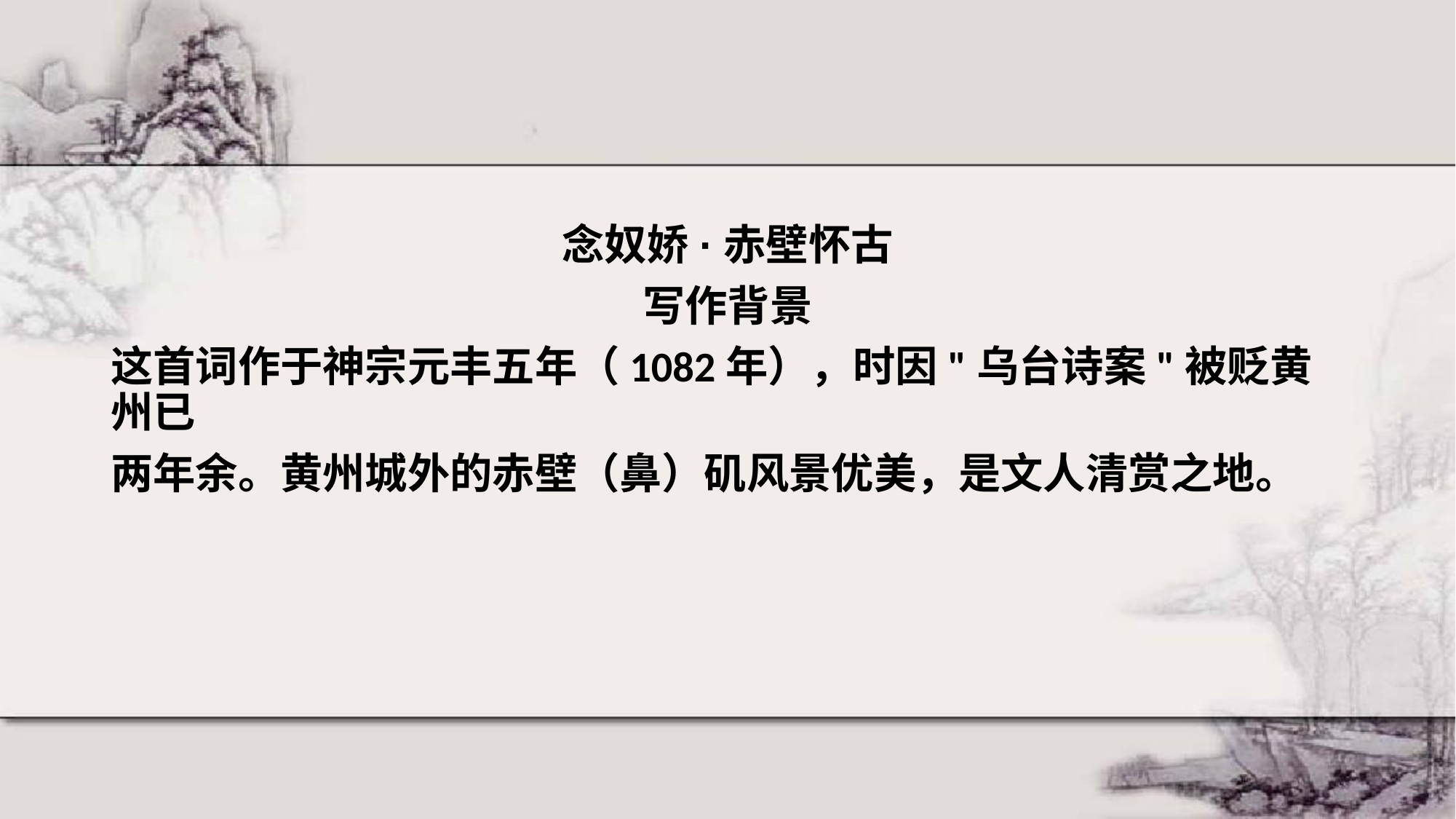

#
念奴娇·赤壁怀古
写作背景
这首词作于神宗元丰五年（1082年），时因"乌台诗案"被贬黄州已
两年余。黄州城外的赤壁（鼻）矶风景优美，是文人清赏之地。